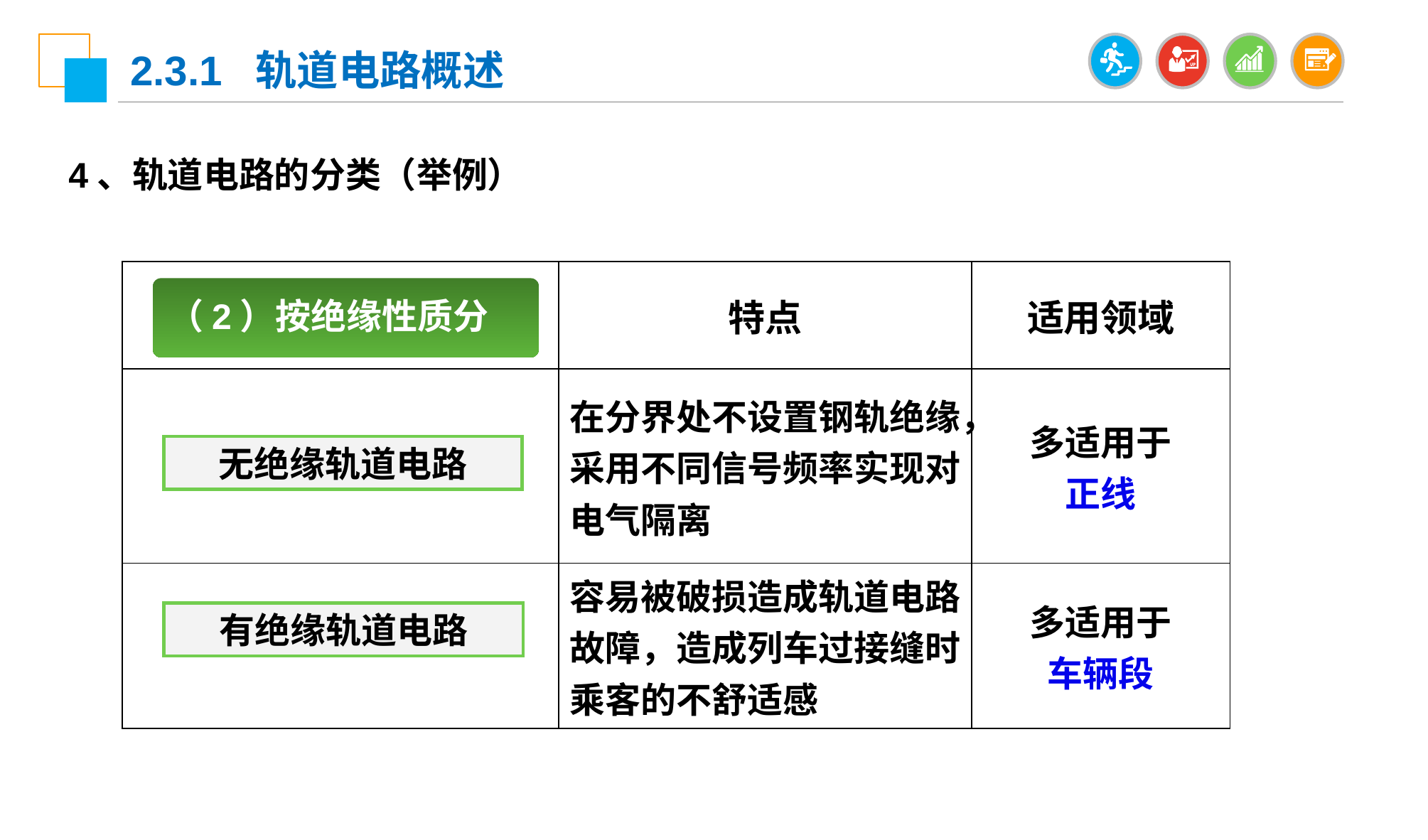

2.3.1  轨道电路概述
4、轨道电路的分类（举例）
|  | 特点 | 适用领域 |
| --- | --- | --- |
|  | 在分界处不设置钢轨绝缘，采用不同信号频率实现对电气隔离 | 多适用于 正线 |
|  | 容易被破损造成轨道电路故障，造成列车过接缝时乘客的不舒适感 | 多适用于 车辆段 |

（2）按绝缘性质分
无绝缘轨道电路
有绝缘轨道电路